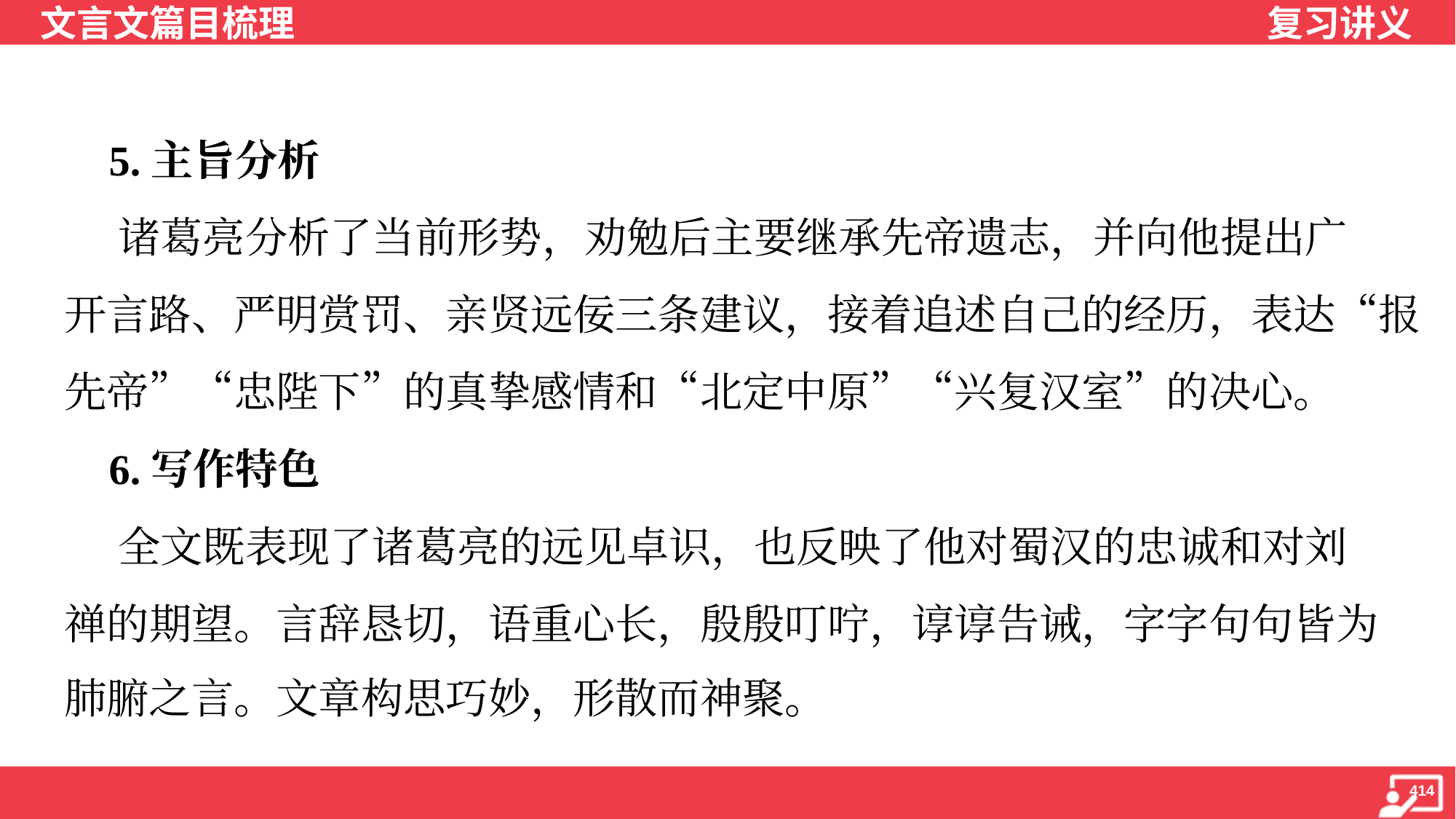

5.主旨分析
    诸葛亮分析了当前形势，劝勉后主要继承先帝遗志，并向他提出广
开言路、严明赏罚、亲贤远佞三条建议，接着追述自己的经历，表达“报
先帝”“忠陛下”的真挚感情和“北定中原”“兴复汉室”的决心。
    6.写作特色
    全文既表现了诸葛亮的远见卓识，也反映了他对蜀汉的忠诚和对刘
禅的期望。言辞恳切，语重心长，殷殷叮咛，谆谆告诫，字字句句皆为
肺腑之言。文章构思巧妙，形散而神聚。